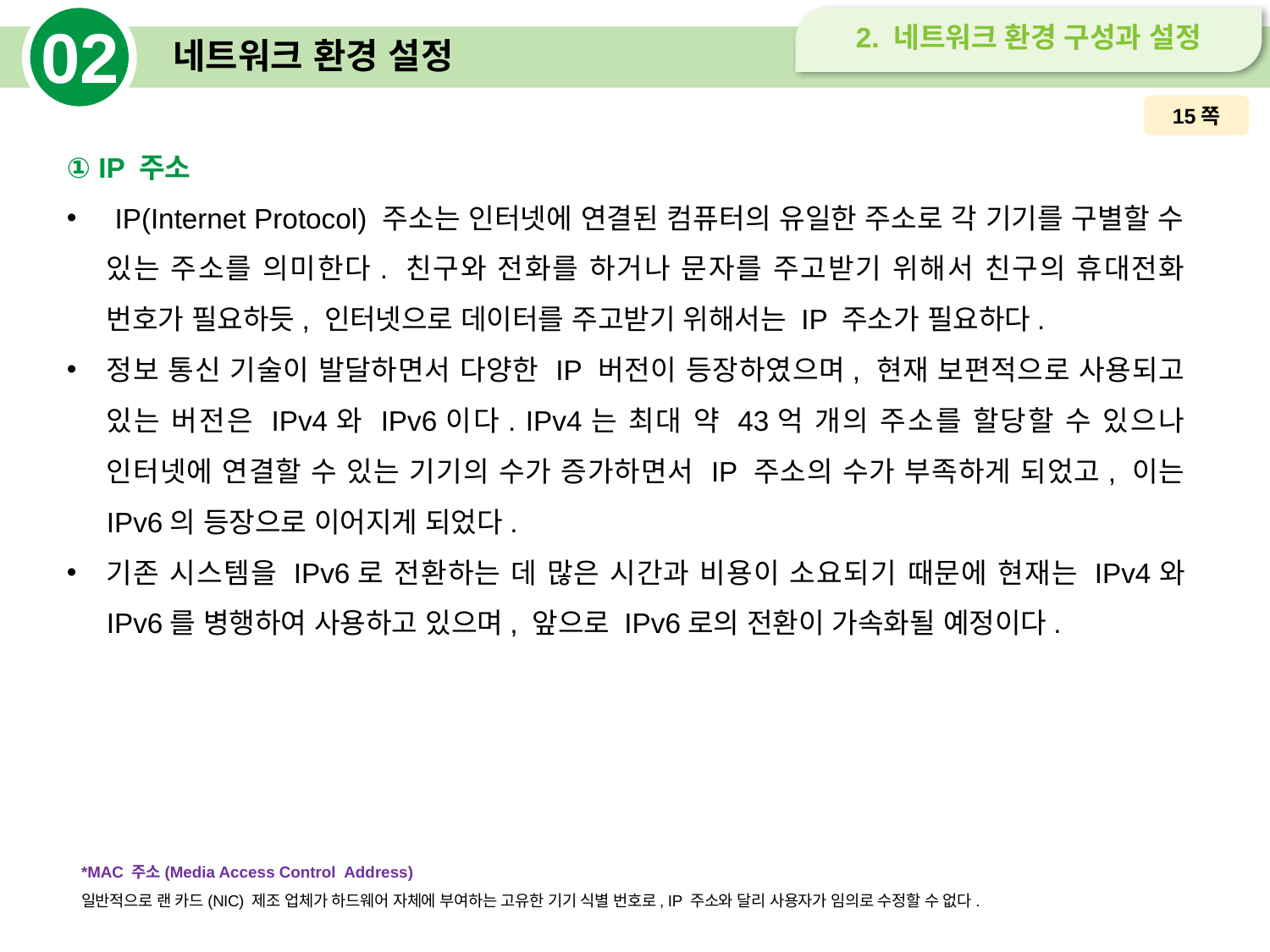

02
2. 네트워크 환경 구성과 설정
# 네트워크 환경 설정
15쪽
① IP 주소
 IP(Internet Protocol) 주소는 인터넷에 연결된 컴퓨터의 유일한 주소로 각 기기를 구별할 수 있는 주소를 의미한다. 친구와 전화를 하거나 문자를 주고받기 위해서 친구의 휴대전화 번호가 필요하듯, 인터넷으로 데이터를 주고받기 위해서는 IP 주소가 필요하다.
정보 통신 기술이 발달하면서 다양한 IP 버전이 등장하였으며, 현재 보편적으로 사용되고 있는 버전은 IPv4와 IPv6이다. IPv4는 최대 약 43억 개의 주소를 할당할 수 있으나 인터넷에 연결할 수 있는 기기의 수가 증가하면서 IP 주소의 수가 부족하게 되었고, 이는 IPv6의 등장으로 이어지게 되었다.
기존 시스템을 IPv6로 전환하는 데 많은 시간과 비용이 소요되기 때문에 현재는 IPv4와 IPv6를 병행하여 사용하고 있으며, 앞으로 IPv6로의 전환이 가속화될 예정이다.
*MAC 주소(Media Access Control  Address)
일반적으로 랜 카드(NIC) 제조 업체가 하드웨어 자체에 부여하는 고유한 기기 식별 번호로, IP 주소와 달리 사용자가 임의로 수정할 수 없다.